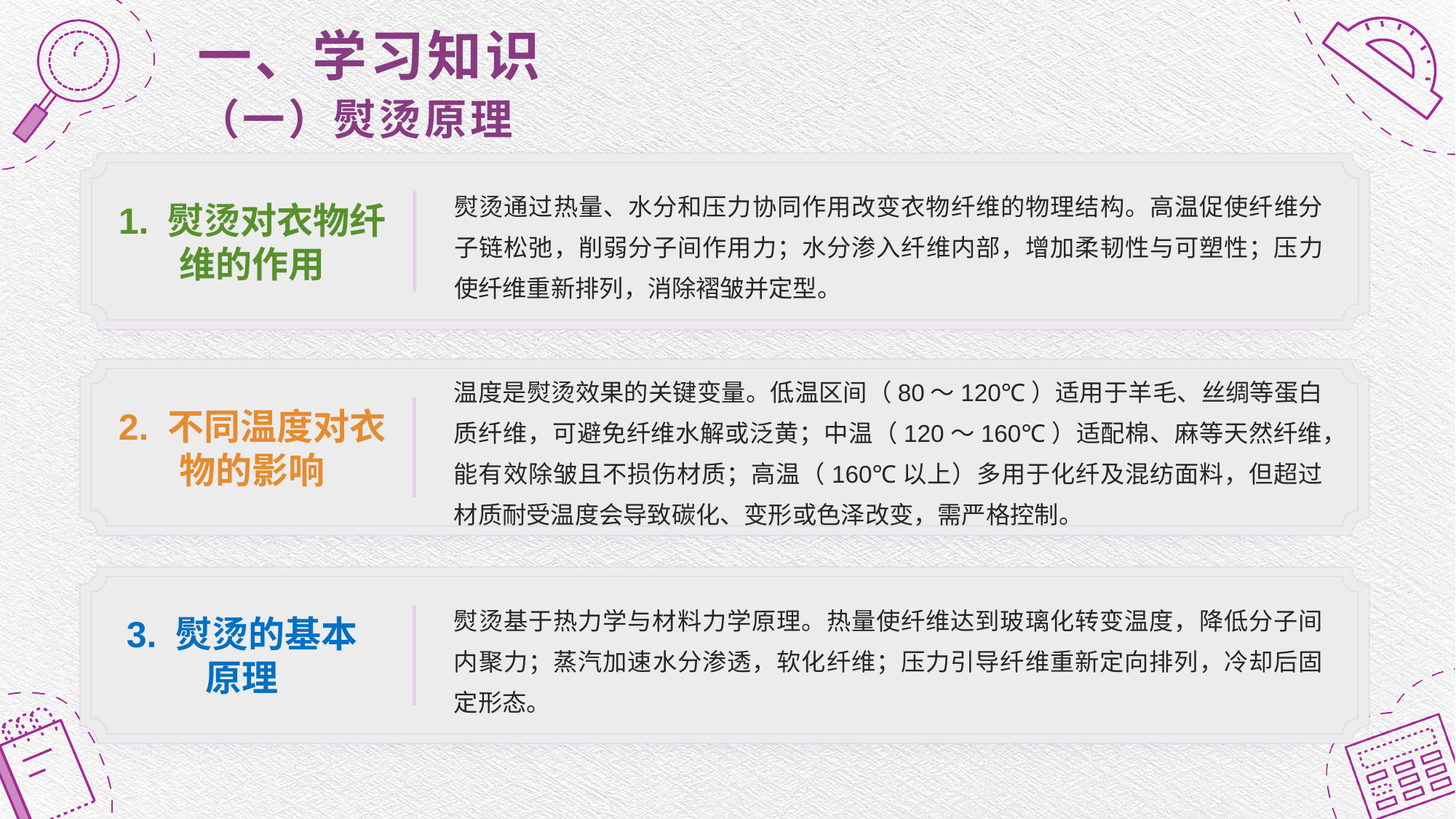

# 一、学习知识 （一）熨烫原理

熨烫通过热量、水分和压力协同作用改变衣物纤维的物理结构。高温促使纤维分子链松弛，削弱分子间作用力；水分渗入纤维内部，增加柔韧性与可塑性；压力使纤维重新排列，消除褶皱并定型。
1. 熨烫对衣物纤维的作用

温度是熨烫效果的关键变量。低温区间（80～120℃）适用于羊毛、丝绸等蛋白质纤维，可避免纤维水解或泛黄；中温（120～160℃）适配棉、麻等天然纤维，能有效除皱且不损伤材质；高温（160℃以上）多用于化纤及混纺面料，但超过材质耐受温度会导致碳化、变形或色泽改变，需严格控制。
2. 不同温度对衣物的影响

熨烫基于热力学与材料力学原理。热量使纤维达到玻璃化转变温度，降低分子间内聚力；蒸汽加速水分渗透，软化纤维；压力引导纤维重新定向排列，冷却后固定形态。
3. 熨烫的基本原理